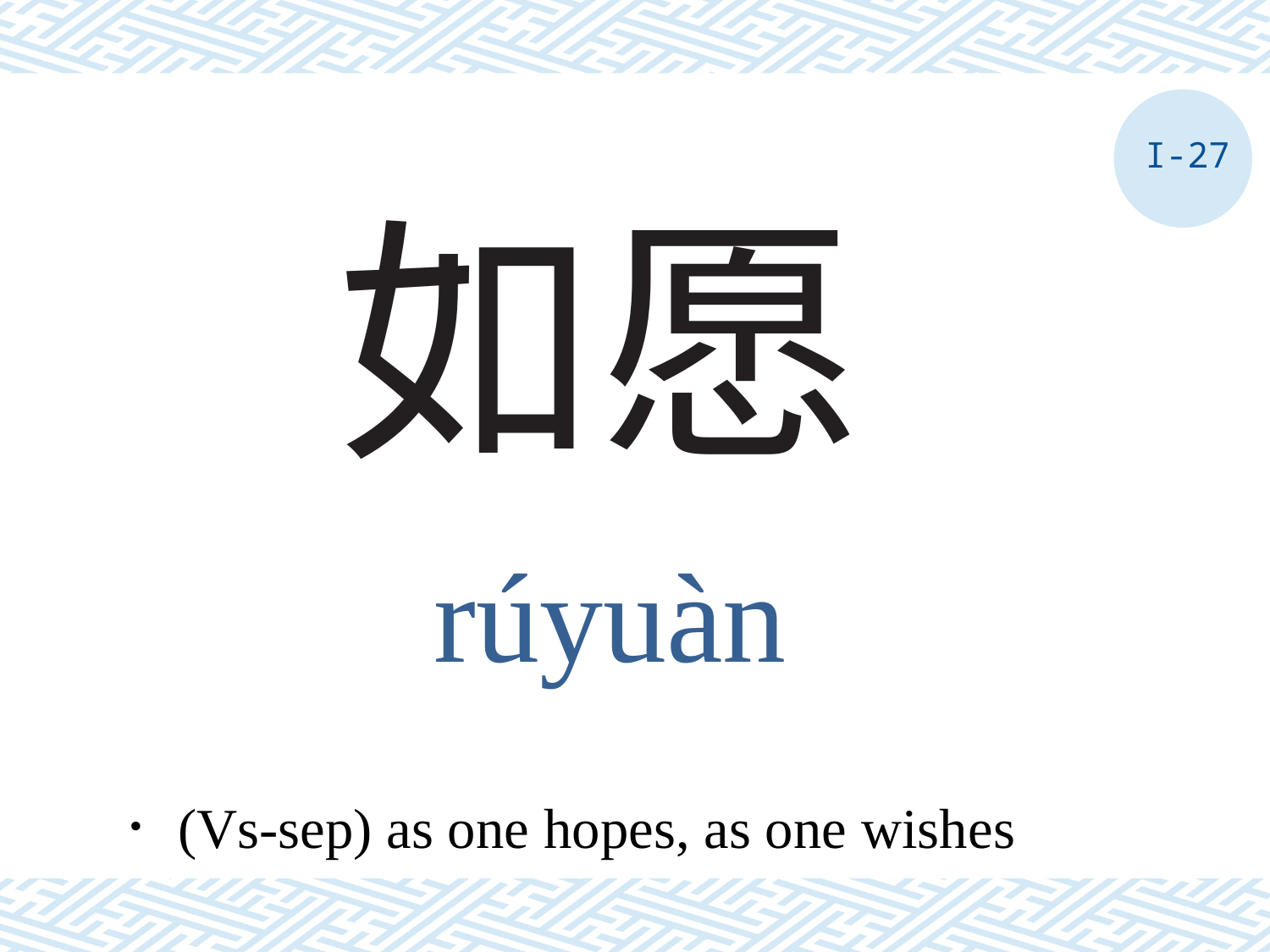

I-27

# 如愿
rúyuàn
．(Vs-sep) as one hopes, as one wishes